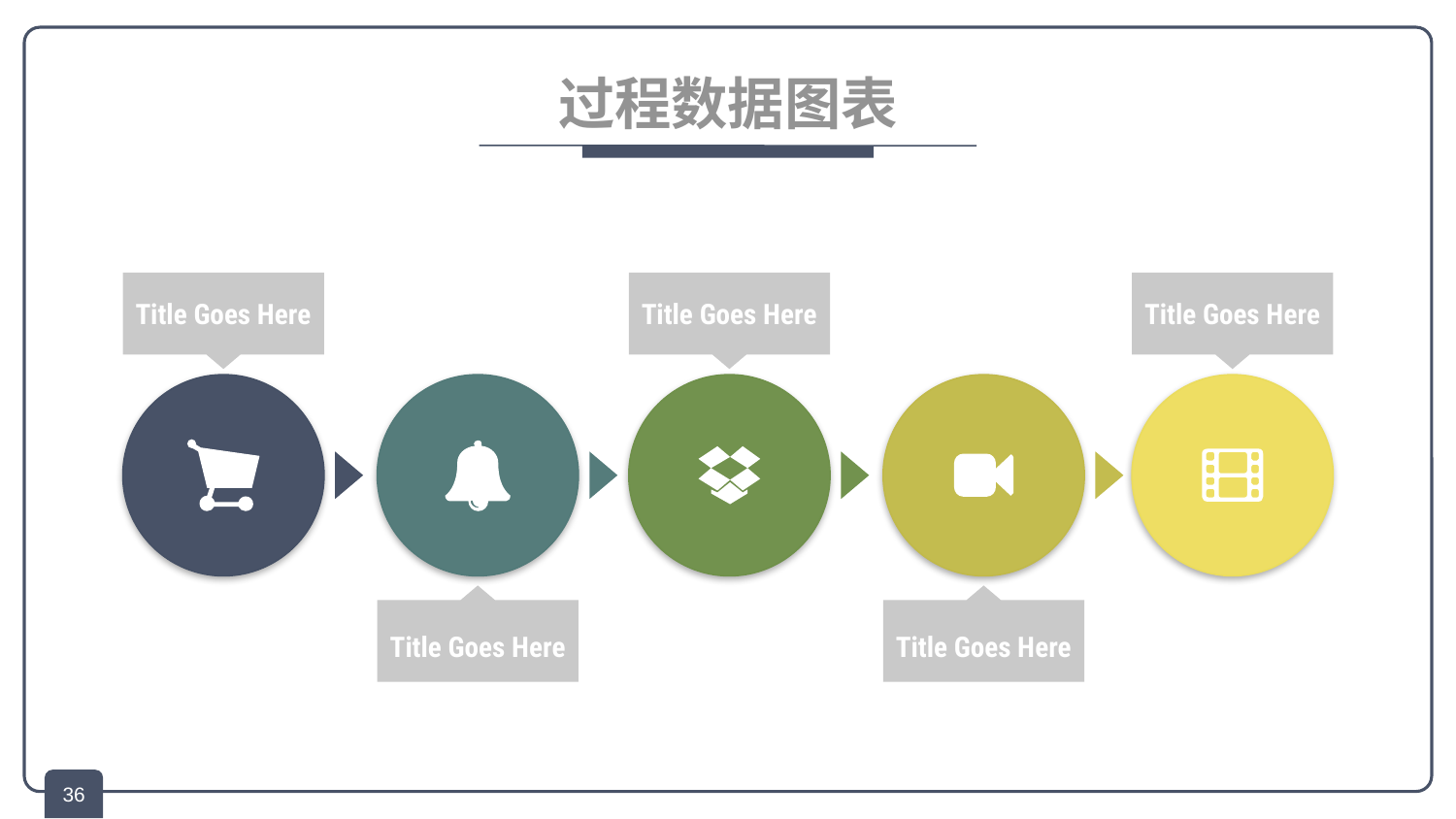

# 过程数据图表

Title Goes Here

Title Goes Here

Title Goes Here

Title Goes Here

Title Goes Here